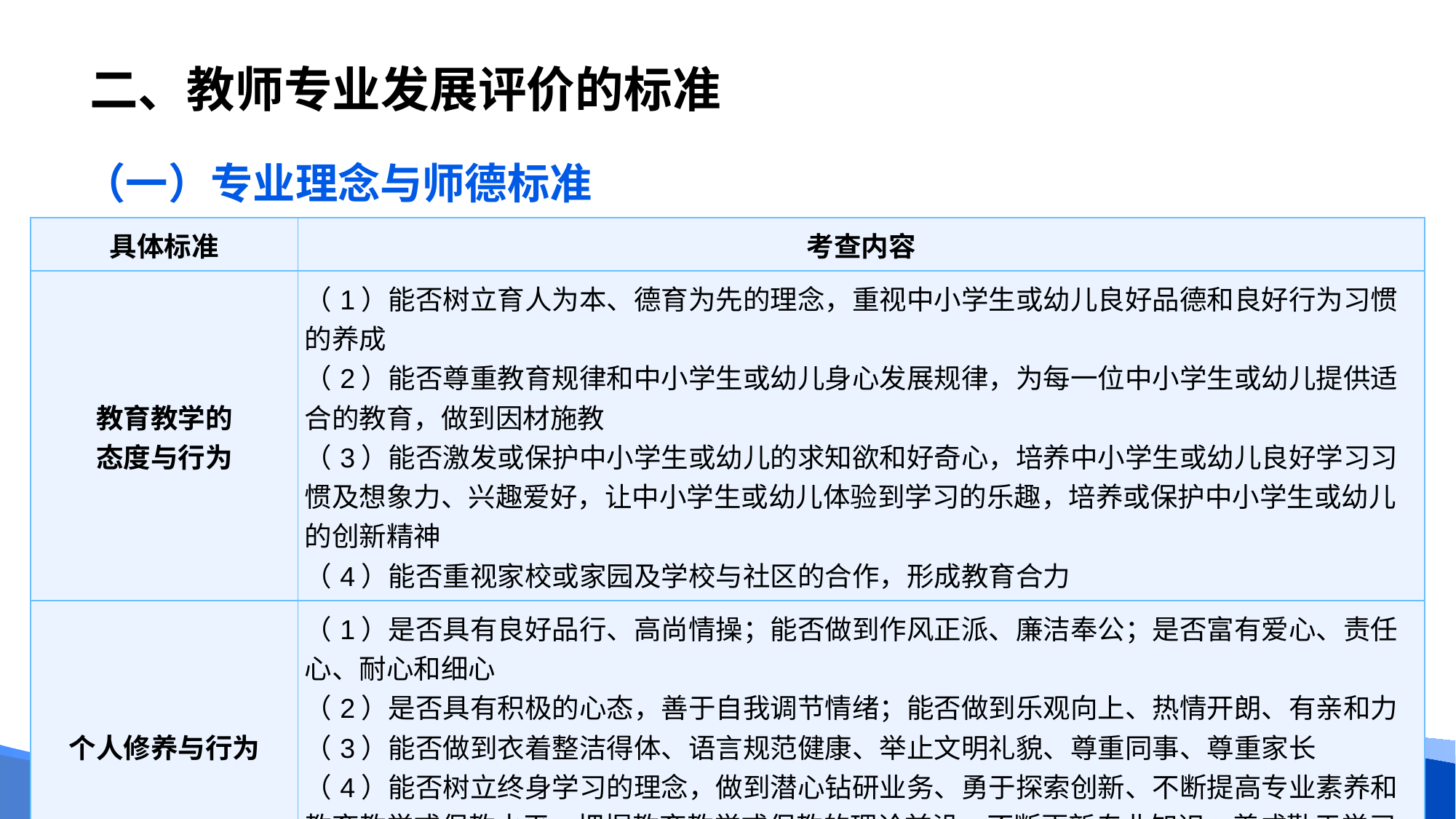

# 二、教师专业发展评价的标准
（一）专业理念与师德标准
| 具体标准 | 考查内容 |
| --- | --- |
| 教育教学的 态度与行为 | （1）能否树立育人为本、德育为先的理念，重视中小学生或幼儿良好品德和良好行为习惯的养成 （2）能否尊重教育规律和中小学生或幼儿身心发展规律，为每一位中小学生或幼儿提供适合的教育，做到因材施教 （3）能否激发或保护中小学生或幼儿的求知欲和好奇心，培养中小学生或幼儿良好学习习惯及想象力、兴趣爱好，让中小学生或幼儿体验到学习的乐趣，培养或保护中小学生或幼儿的创新精神 （4）能否重视家校或家园及学校与社区的合作，形成教育合力 |
| 个人修养与行为 | （1）是否具有良好品行、高尚情操；能否做到作风正派、廉洁奉公；是否富有爱心、责任心、耐心和细心 （2）是否具有积极的心态，善于自我调节情绪；能否做到乐观向上、热情开朗、有亲和力 （3）能否做到衣着整洁得体、语言规范健康、举止文明礼貌、尊重同事、尊重家长 （4）能否树立终身学习的理念，做到潜心钻研业务、勇于探索创新、不断提高专业素养和教育教学或保教水平，把握教育教学或保教的理论前沿，不断更新专业知识，养成勤于学习、乐于反思和积极探究的态度与精神 |